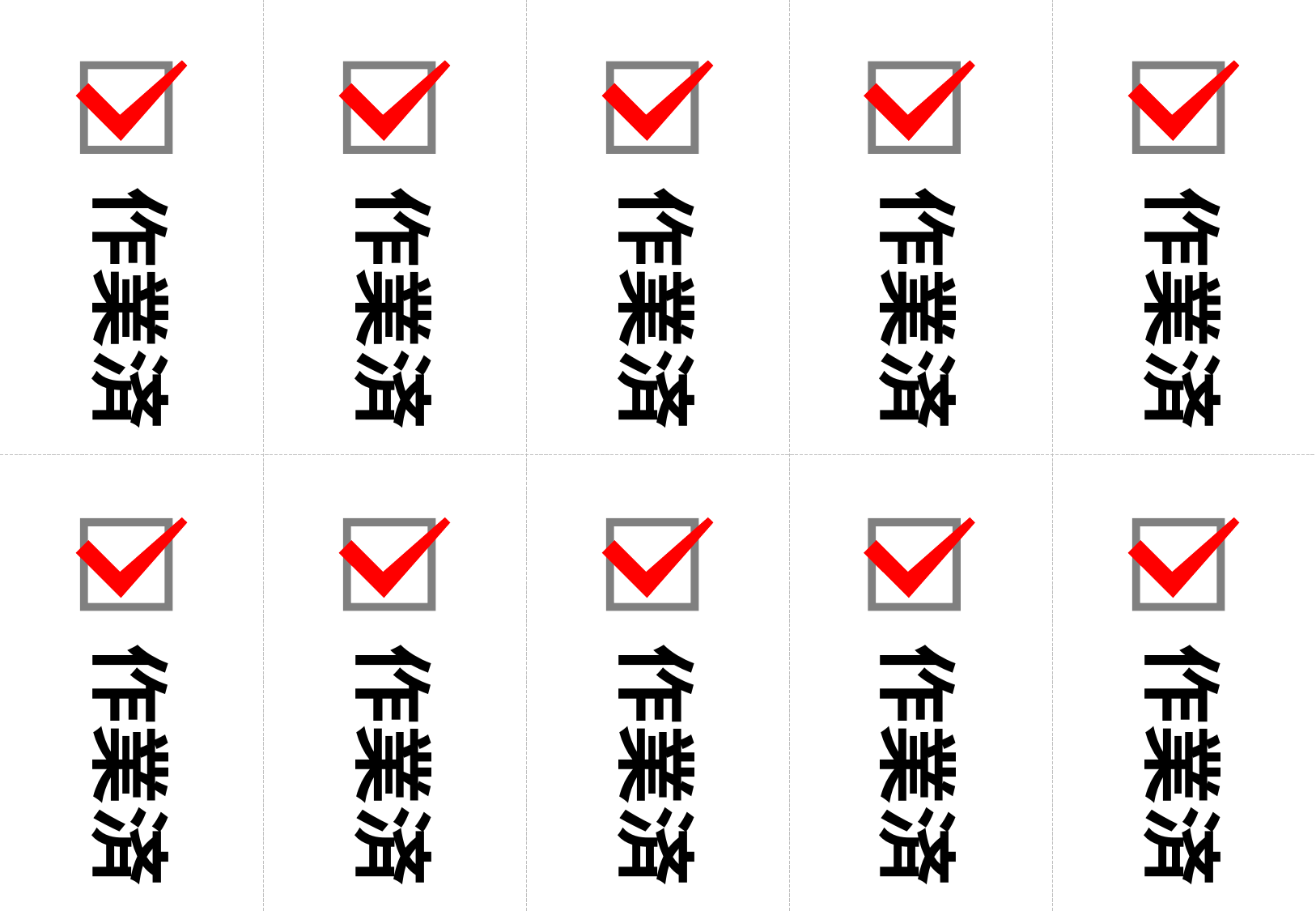

作業済
作業済
作業済
作業済
作業済

作業済
作業済
作業済
作業済
作業済